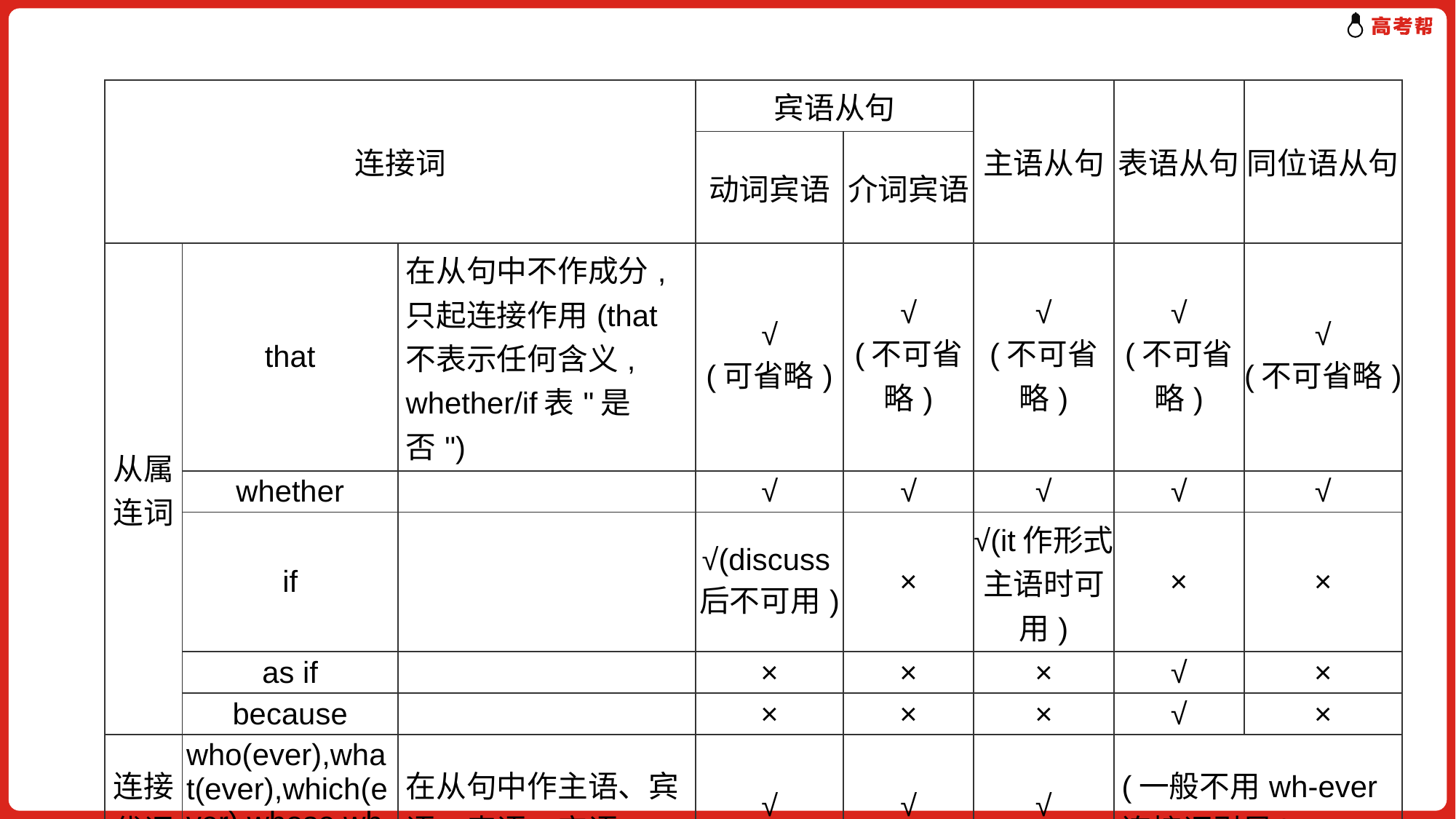

| 连接词 |  |  | 宾语从句 |  | 主语从句 | 表语从句 | 同位语从句 |
| --- | --- | --- | --- | --- | --- | --- | --- |
|  |  |  | 动词宾语 | 介词宾语 |  |  |  |
| 从属连词 | that | 在从句中不作成分,只起连接作用(that不表示任何含义, whether/if表"是否") | √ (可省略) | √ (不可省略) | √ (不可省略) | √ (不可省略) | √ (不可省略) |
|  | whether |  | √ | √ | √ | √ | √ |
|  | if |  | √(discuss后不可用) | × | √(it作形式主语时可用) | × | × |
|  | as if |  | × | × | × | √ | × |
|  | because |  | × | × | × | √ | × |
| 连接代词 | who(ever),what(ever),which(ever),whose,whom(ever) | 在从句中作主语、宾语、表语、定语 | √ | √ | √ | (一般不用wh-ever连接词引导) |  |
| 连接副词 | when, how, where, why | 在从句中作状语 | √ | √ | √ | √ | √ |